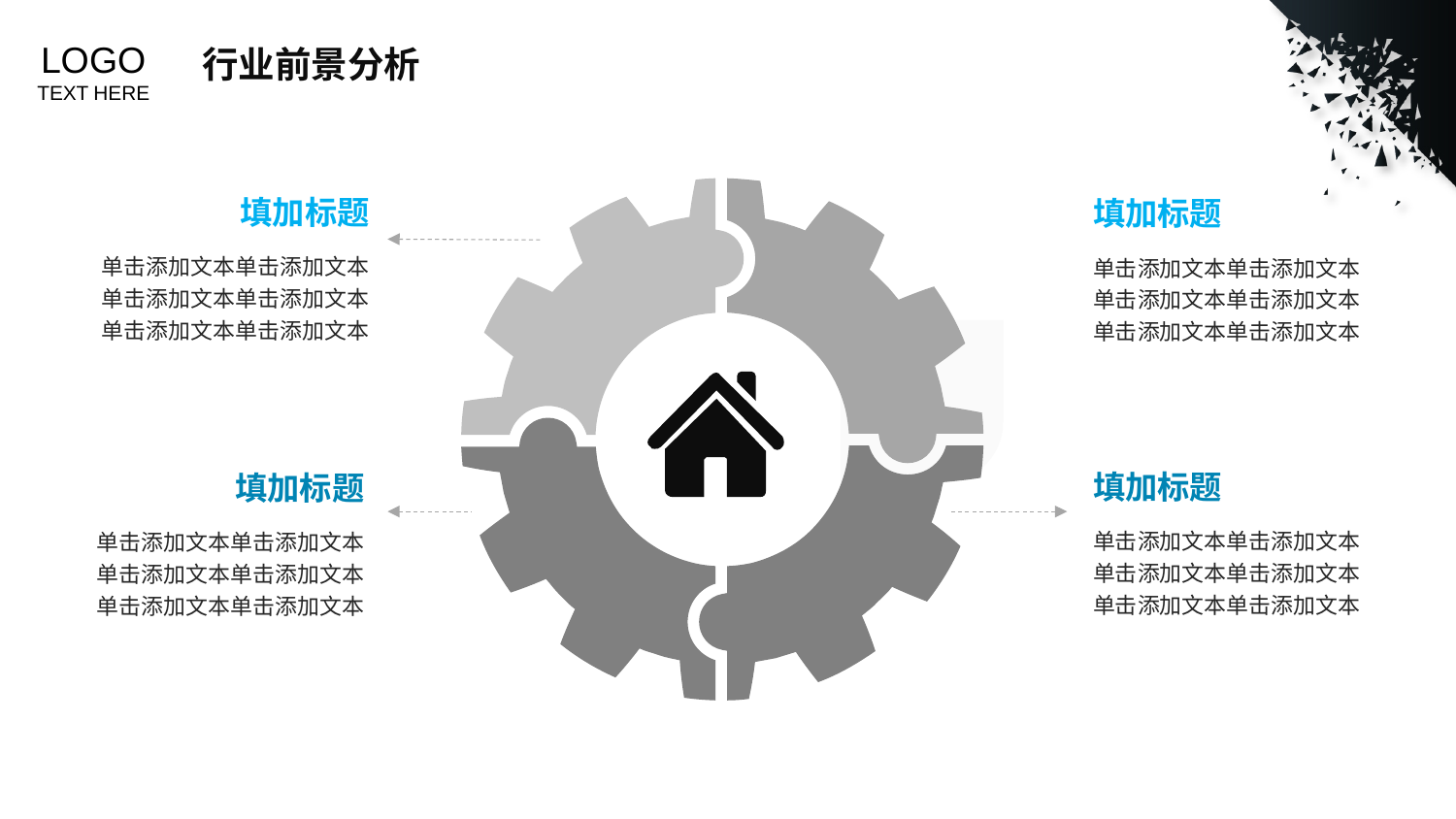

延迟符
# 行业前景分析

填加标题
单击添加文本单击添加文本单击添加文本单击添加文本单击添加文本单击添加文本
填加标题
单击添加文本单击添加文本单击添加文本单击添加文本单击添加文本单击添加文本

填加标题
单击添加文本单击添加文本单击添加文本单击添加文本单击添加文本单击添加文本
填加标题
单击添加文本单击添加文本单击添加文本单击添加文本单击添加文本单击添加文本